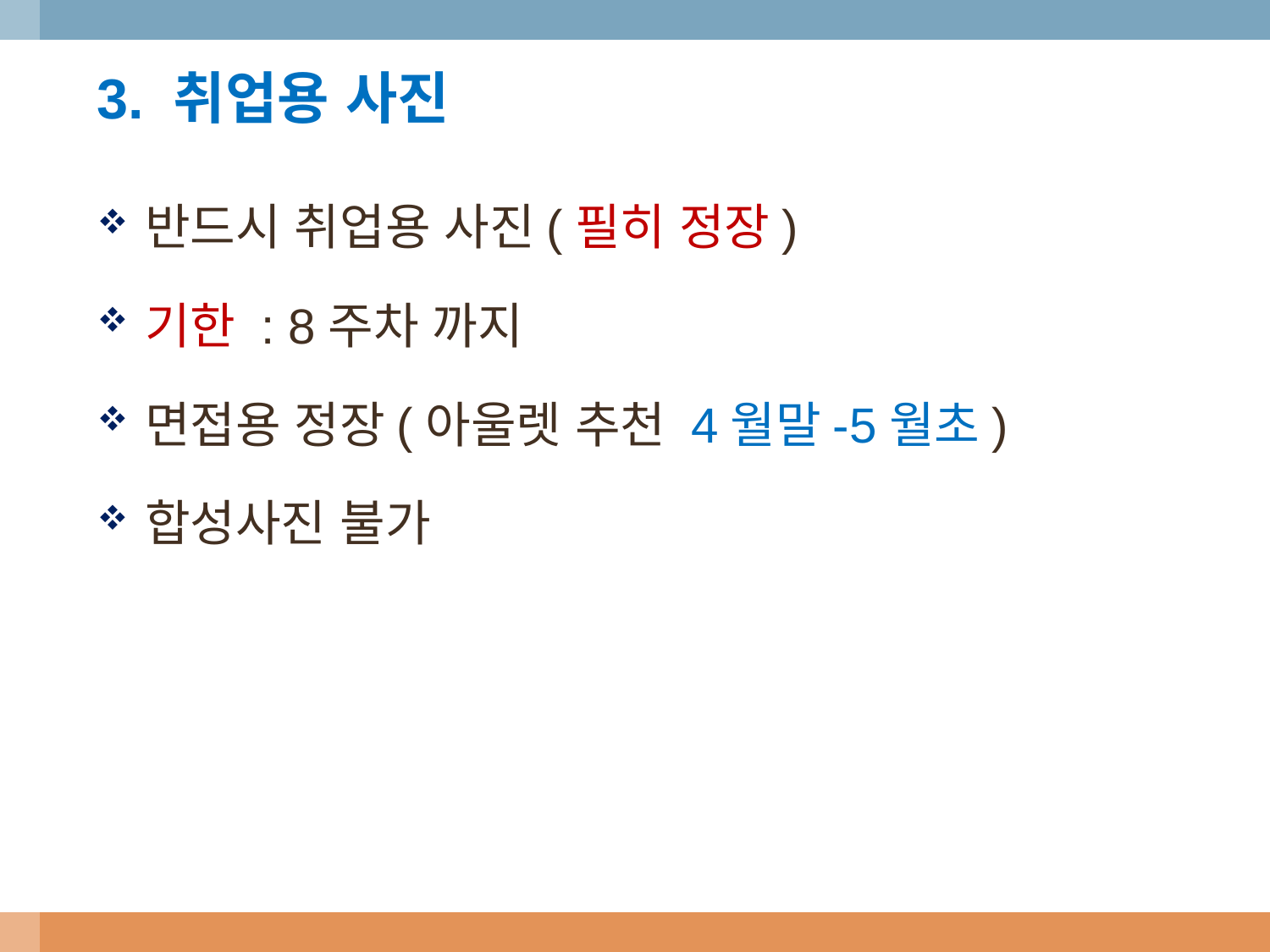

3. 취업용 사진
반드시 취업용 사진(필히 정장)
기한 : 8주차 까지
면접용 정장(아울렛 추천 4월말-5월초)
합성사진 불가